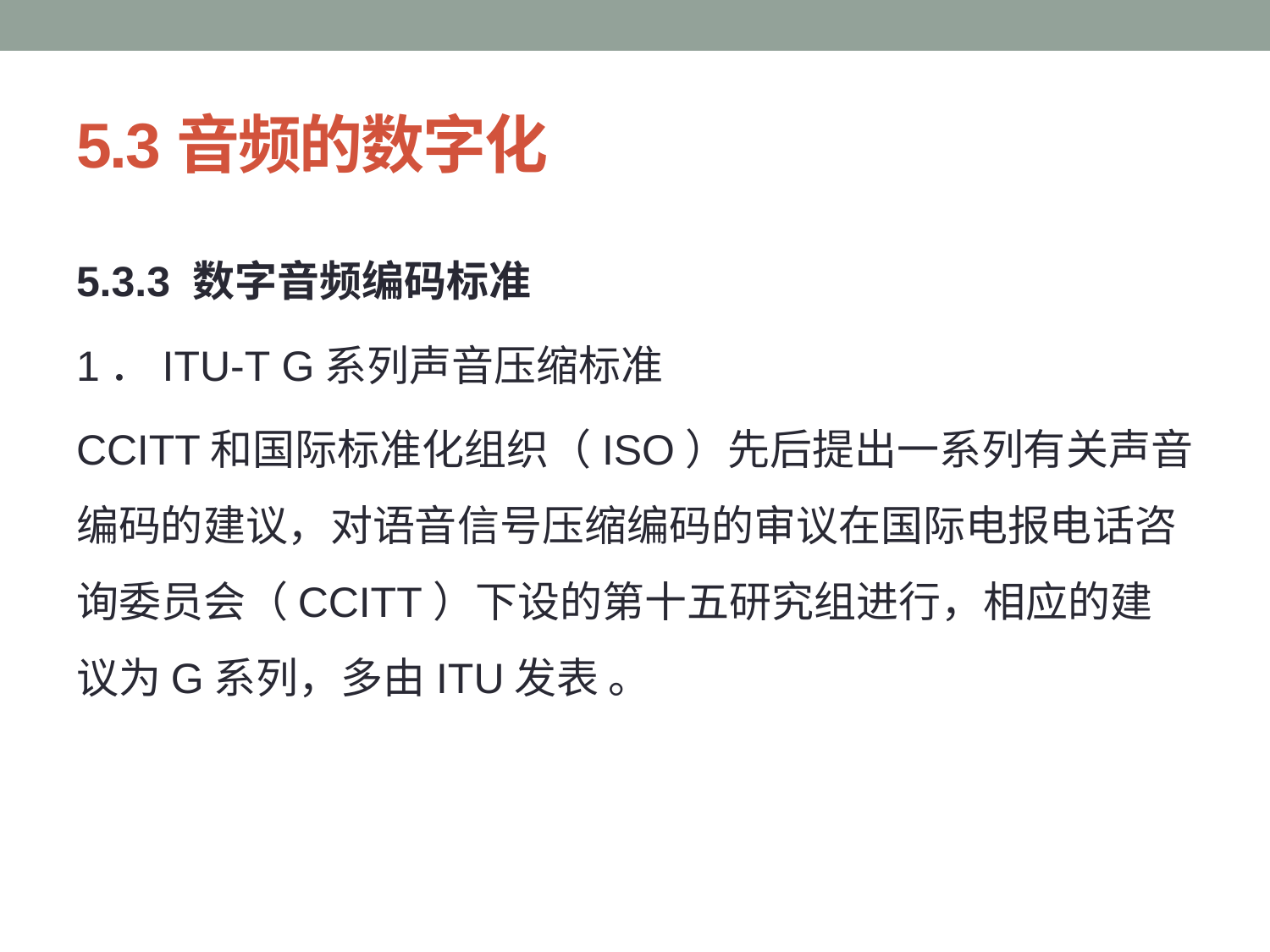

# 5.3音频的数字化
5.3.3 数字音频编码标准
1．ITU-T G系列声音压缩标准
CCITT和国际标准化组织（ISO）先后提出一系列有关声音编码的建议，对语音信号压缩编码的审议在国际电报电话咨询委员会（CCITT）下设的第十五研究组进行，相应的建议为G系列，多由ITU发表 。